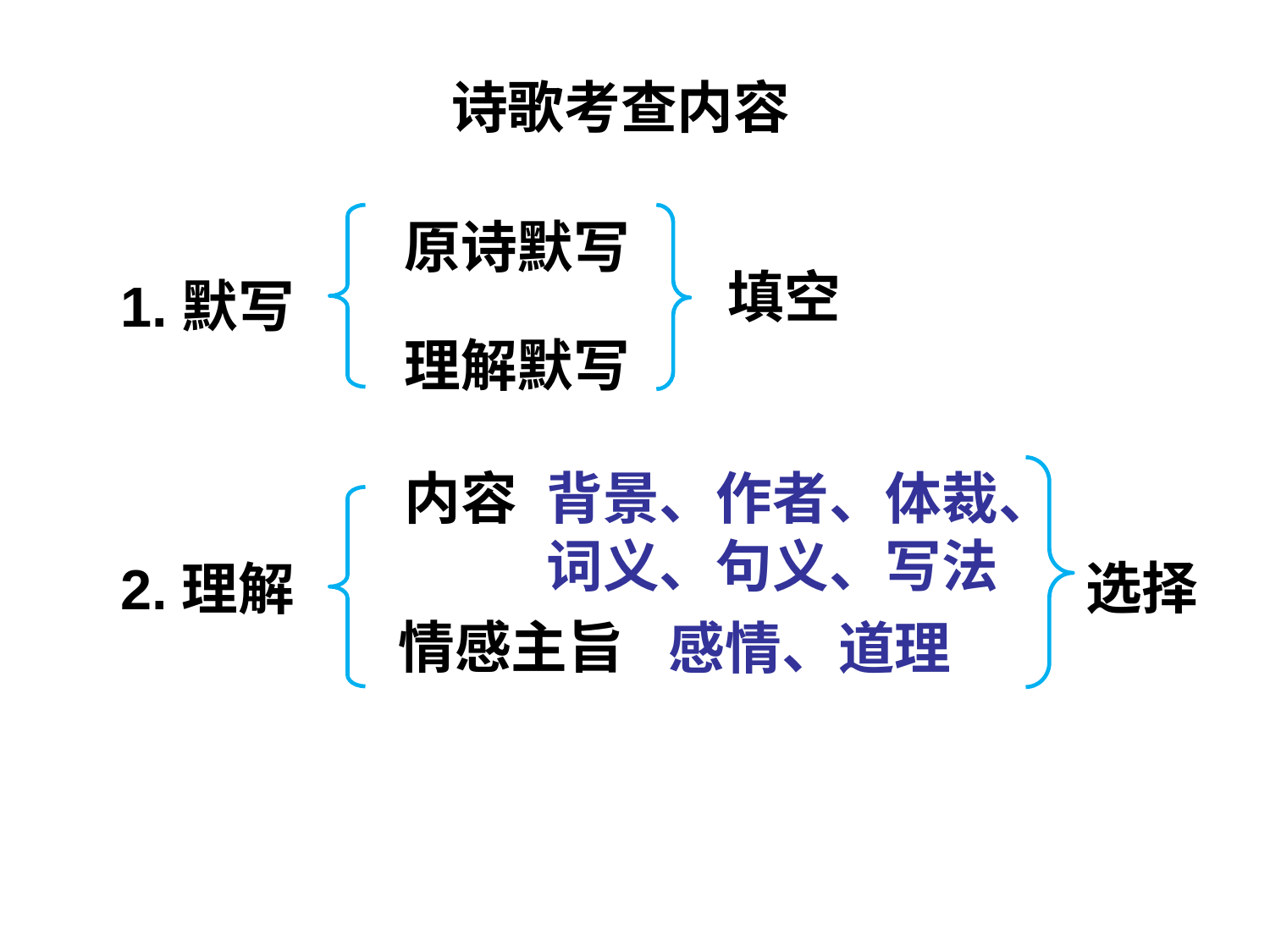

诗歌考查内容

原诗默写

填空
# 1.默写
理解默写
内容
背景、作者、体裁、词义、句义、写法

2.理解
选择
情感主旨
感情、道理